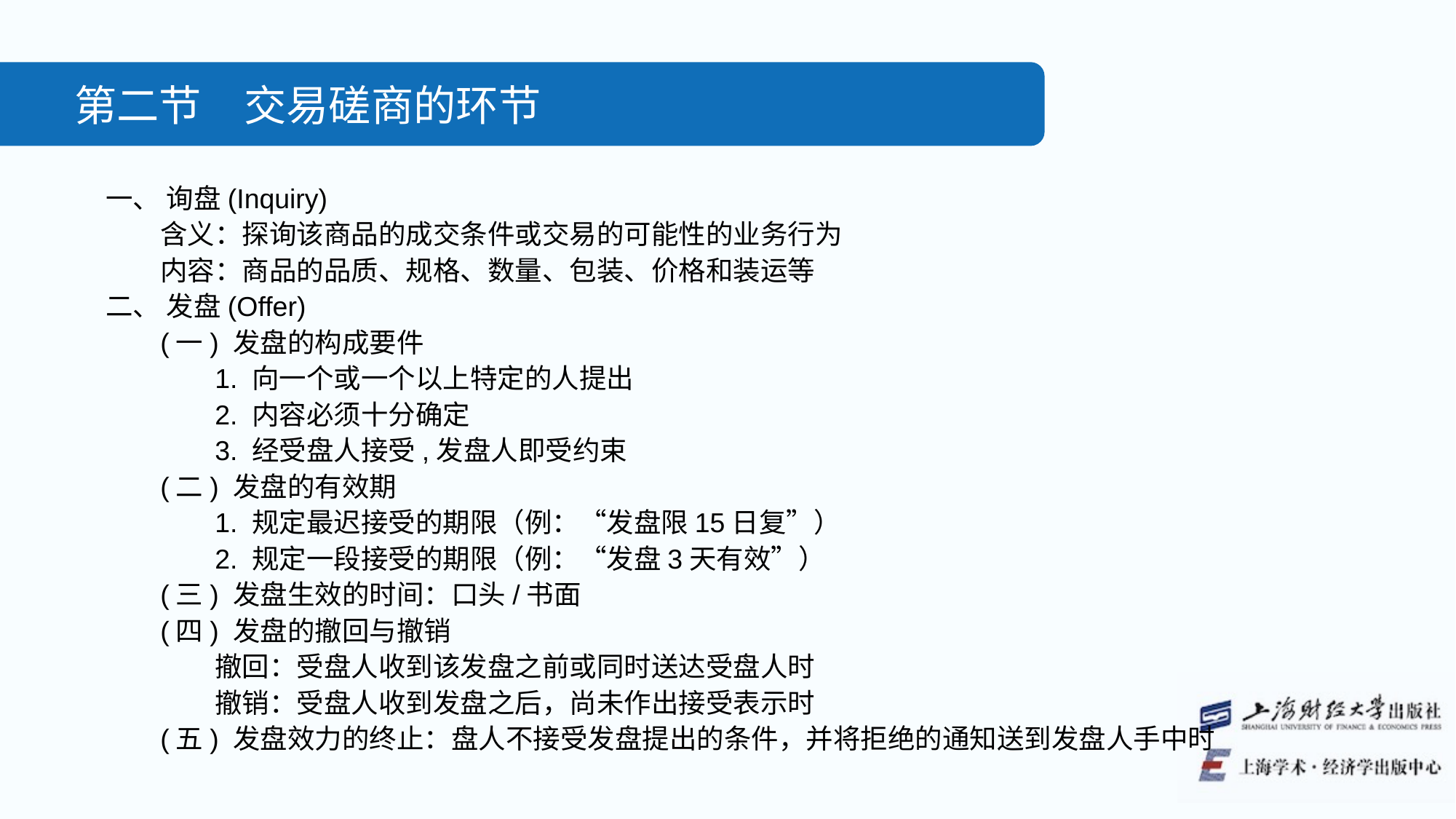

第二节　交易磋商的环节

一、 询盘(Inquiry)
含义：探询该商品的成交条件或交易的可能性的业务行为
内容：商品的品质、规格、数量、包装、价格和装运等
二、 发盘(Offer)
(一) 发盘的构成要件
1. 向一个或一个以上特定的人提出
2. 内容必须十分确定
3. 经受盘人接受,发盘人即受约束
(二) 发盘的有效期
1. 规定最迟接受的期限（例：“发盘限15日复”）
2. 规定一段接受的期限（例：“发盘3天有效”）
(三) 发盘生效的时间：口头/书面
(四) 发盘的撤回与撤销
撤回：受盘人收到该发盘之前或同时送达受盘人时
撤销：受盘人收到发盘之后，尚未作出接受表示时
(五) 发盘效力的终止：盘人不接受发盘提出的条件，并将拒绝的通知送到发盘人手中时